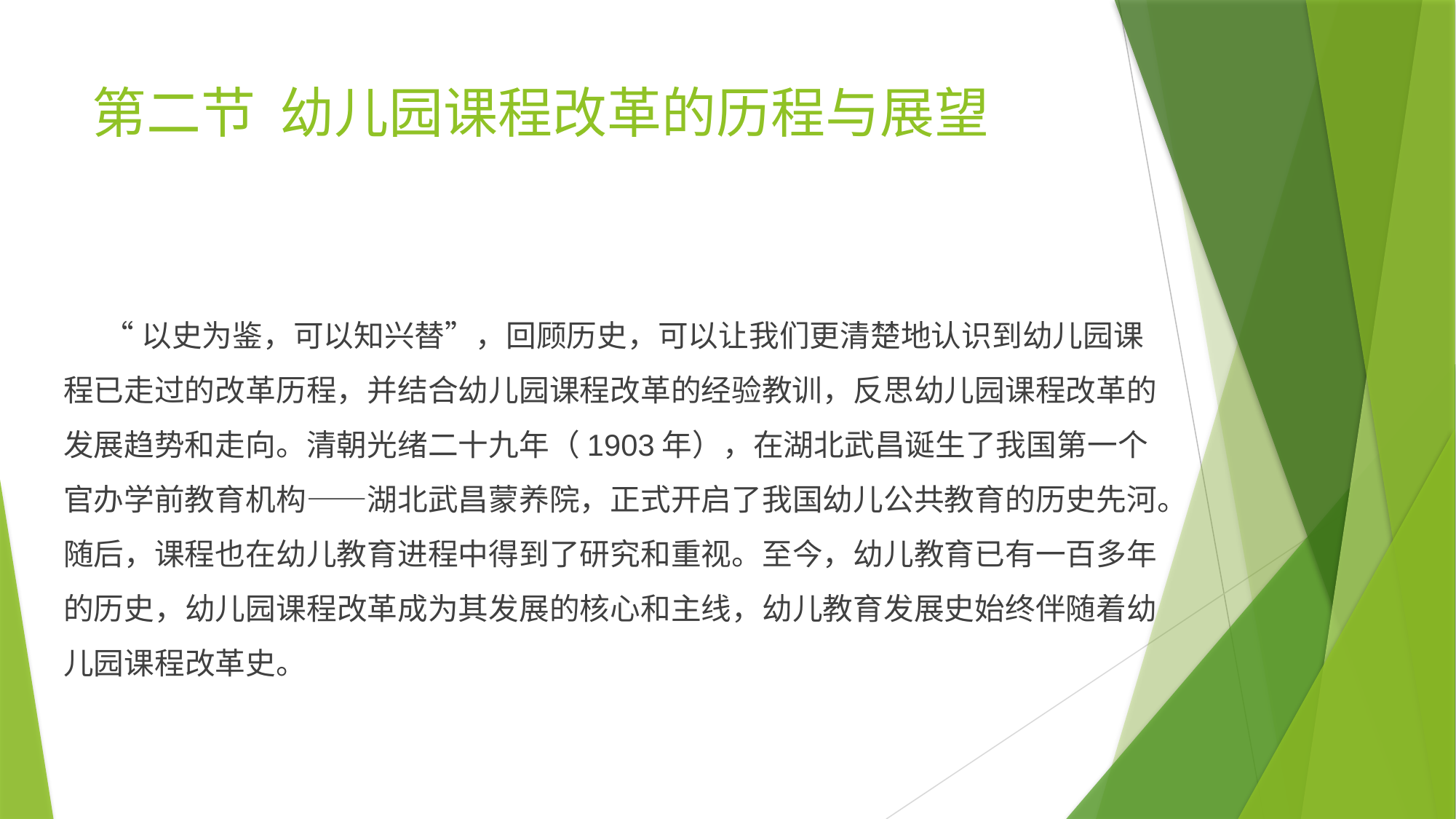

# 第二节  幼儿园课程改革的历程与展望
      “以史为鉴，可以知兴替”，回顾历史，可以让我们更清楚地认识到幼儿园课程已走过的改革历程，并结合幼儿园课程改革的经验教训，反思幼儿园课程改革的发展趋势和走向。清朝光绪二十九年（1903年），在湖北武昌诞生了我国第一个官办学前教育机构——湖北武昌蒙养院，正式开启了我国幼儿公共教育的历史先河。随后，课程也在幼儿教育进程中得到了研究和重视。至今，幼儿教育已有一百多年的历史，幼儿园课程改革成为其发展的核心和主线，幼儿教育发展史始终伴随着幼儿园课程改革史。